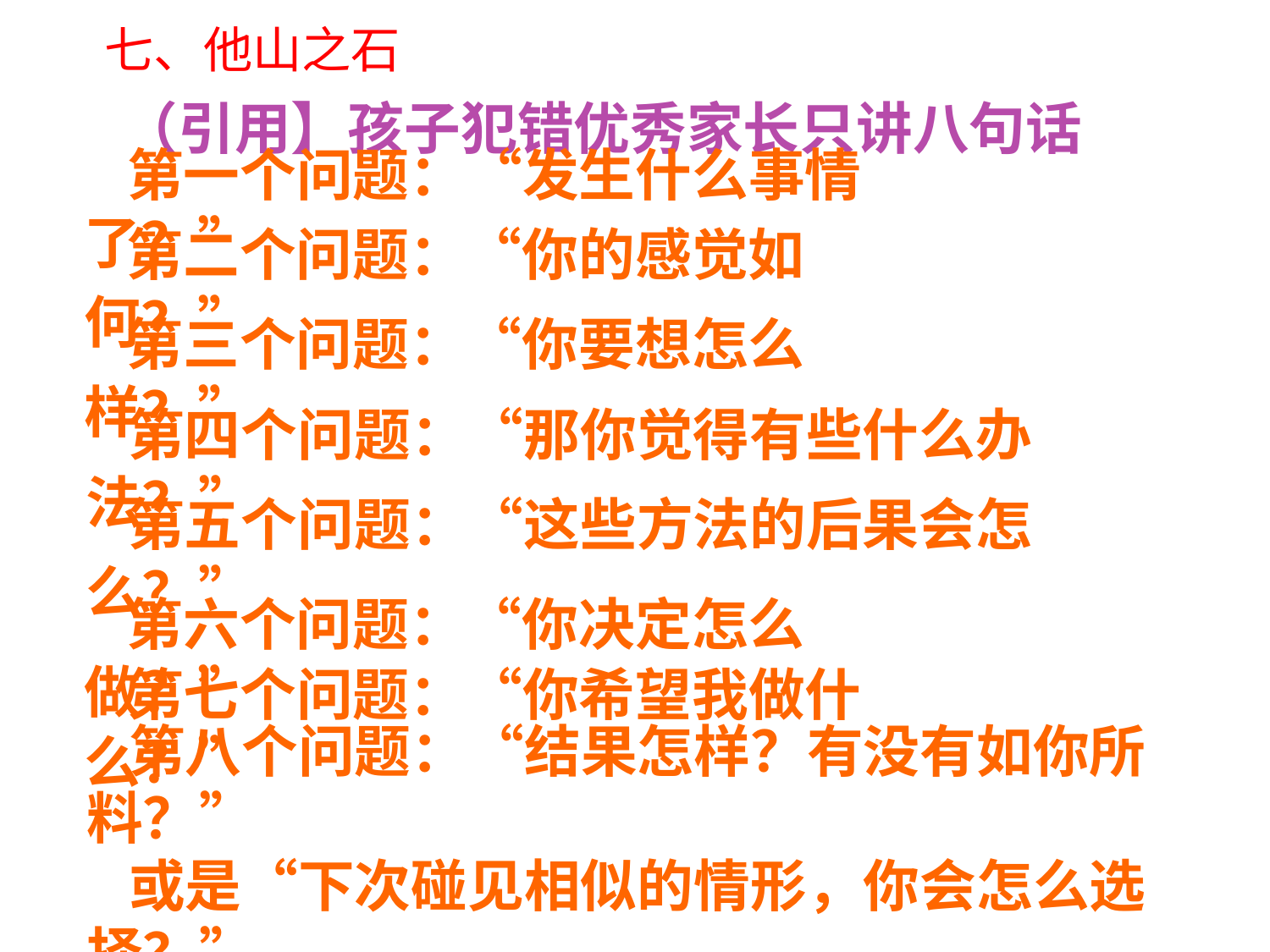

# 七、他山之石
（引用】孩子犯错优秀家长只讲八句话
第一个问题：“发生什么事情了？”

第二个问题：“你的感觉如何？”
第三个问题：“你要想怎么样？”
第四个问题：“那你觉得有些什么办法？”
第五个问题：“这些方法的后果会怎么？”
第六个问题：“你决定怎么做？”
第七个问题：“你希望我做什么？”
第八个问题：“结果怎样？有没有如你所料？”
或是“下次碰见相似的情形，你会怎么选择？”